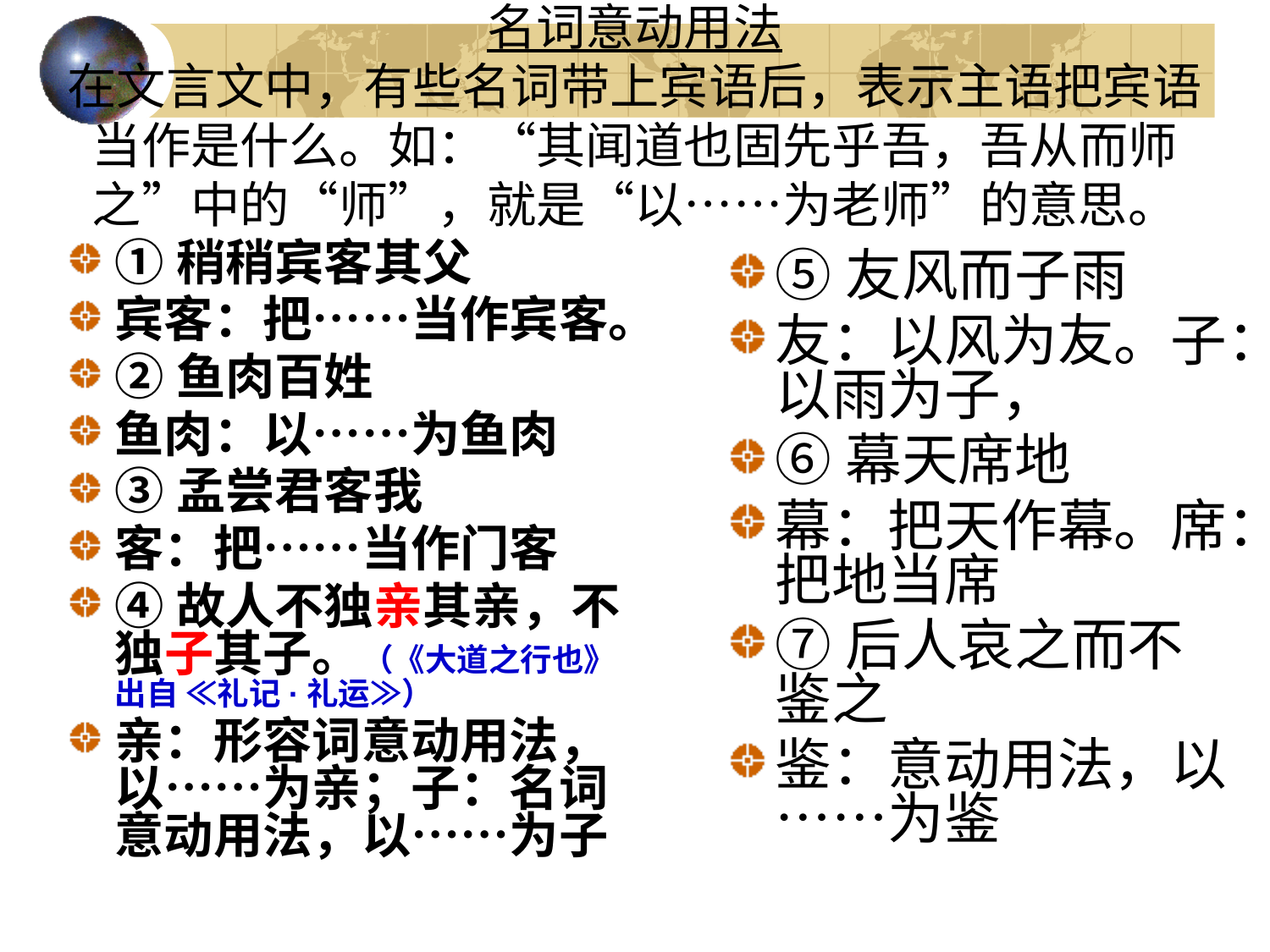

# 名词意动用法 在文言文中，有些名词带上宾语后，表示主语把宾语当作是什么。如：“其闻道也固先乎吾，吾从而师之”中的“师”，就是“以……为老师”的意思。
①稍稍宾客其父
宾客：把……当作宾客。
②鱼肉百姓
鱼肉：以……为鱼肉
③孟尝君客我
客：把……当作门客
④故人不独亲其亲，不独子其子。（《大道之行也》出自 ≪礼记·礼运≫）
亲：形容词意动用法，以……为亲；子：名词意动用法，以……为子
⑤友风而子雨
友：以风为友。子：以雨为子，
⑥幕天席地
幕：把天作幕。席：把地当席
⑦后人哀之而不鉴之
鉴：意动用法，以……为鉴